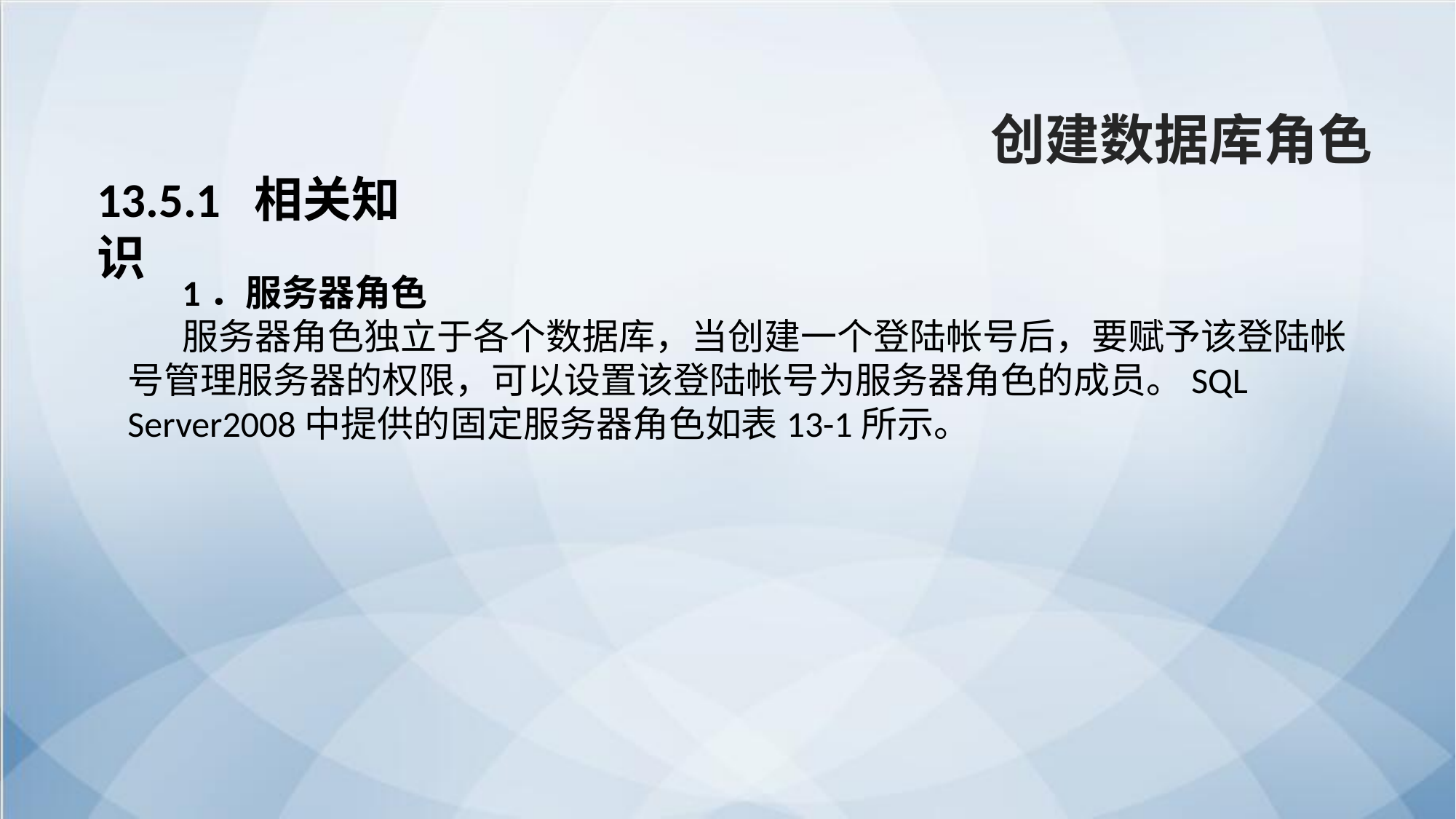

创建数据库角色
13.5.1  相关知识
1．服务器角色
服务器角色独立于各个数据库，当创建一个登陆帐号后，要赋予该登陆帐号管理服务器的权限，可以设置该登陆帐号为服务器角色的成员。SQL Server2008中提供的固定服务器角色如表13-1所示。